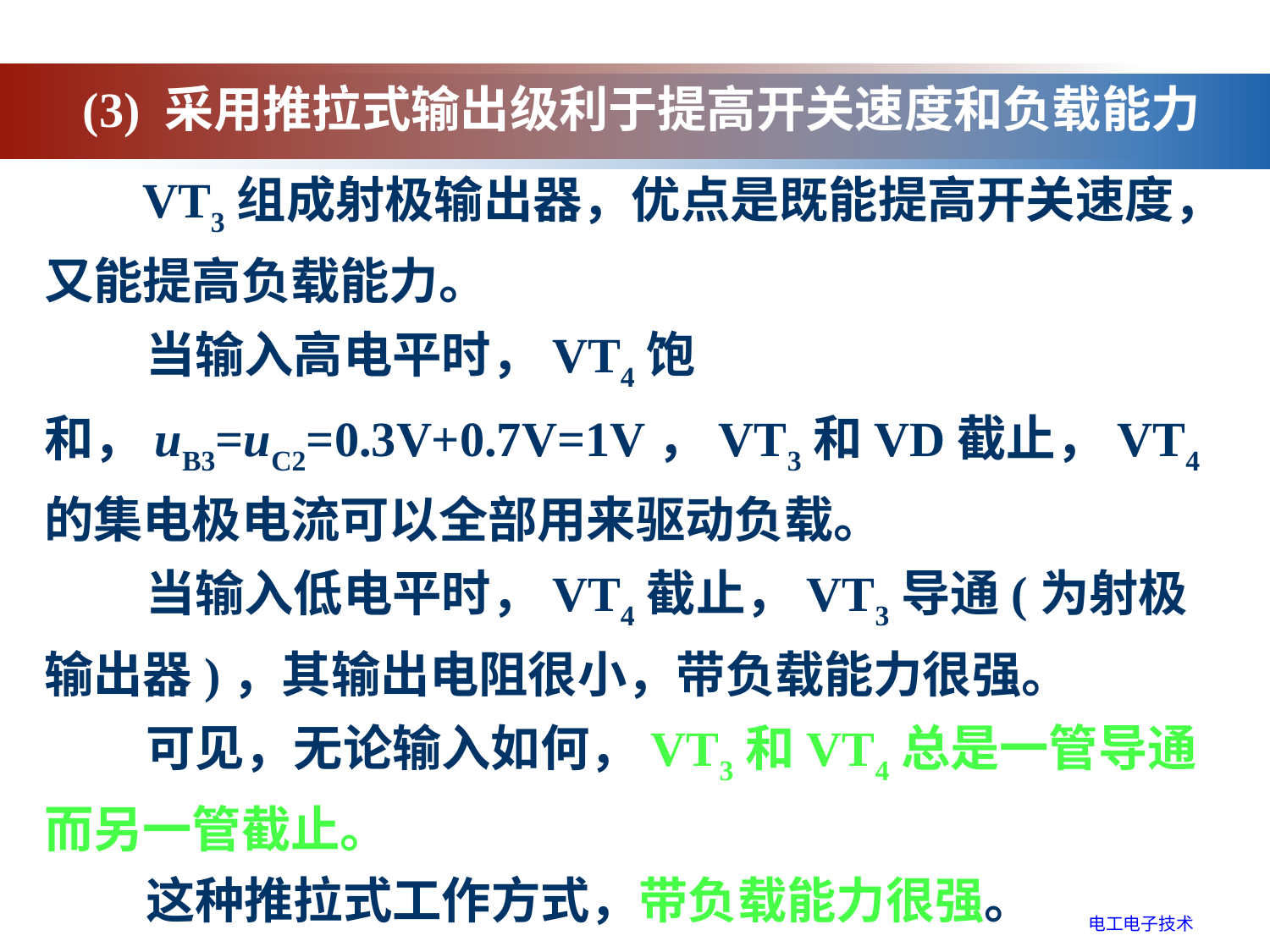

(3) 采用推拉式输出级利于提高开关速度和负载能力
        VT3组成射极输出器，优点是既能提高开关速度，又能提高负载能力。
        当输入高电平时，VT4饱和，uB3=uC2=0.3V+0.7V=1V，VT3和VD截止，VT4的集电极电流可以全部用来驱动负载。
        当输入低电平时，VT4截止，VT3导通(为射极输出器)，其输出电阻很小，带负载能力很强。
        可见，无论输入如何，VT3和VT4总是一管导通而另一管截止。
        这种推拉式工作方式，带负载能力很强。
电工电子技术
70